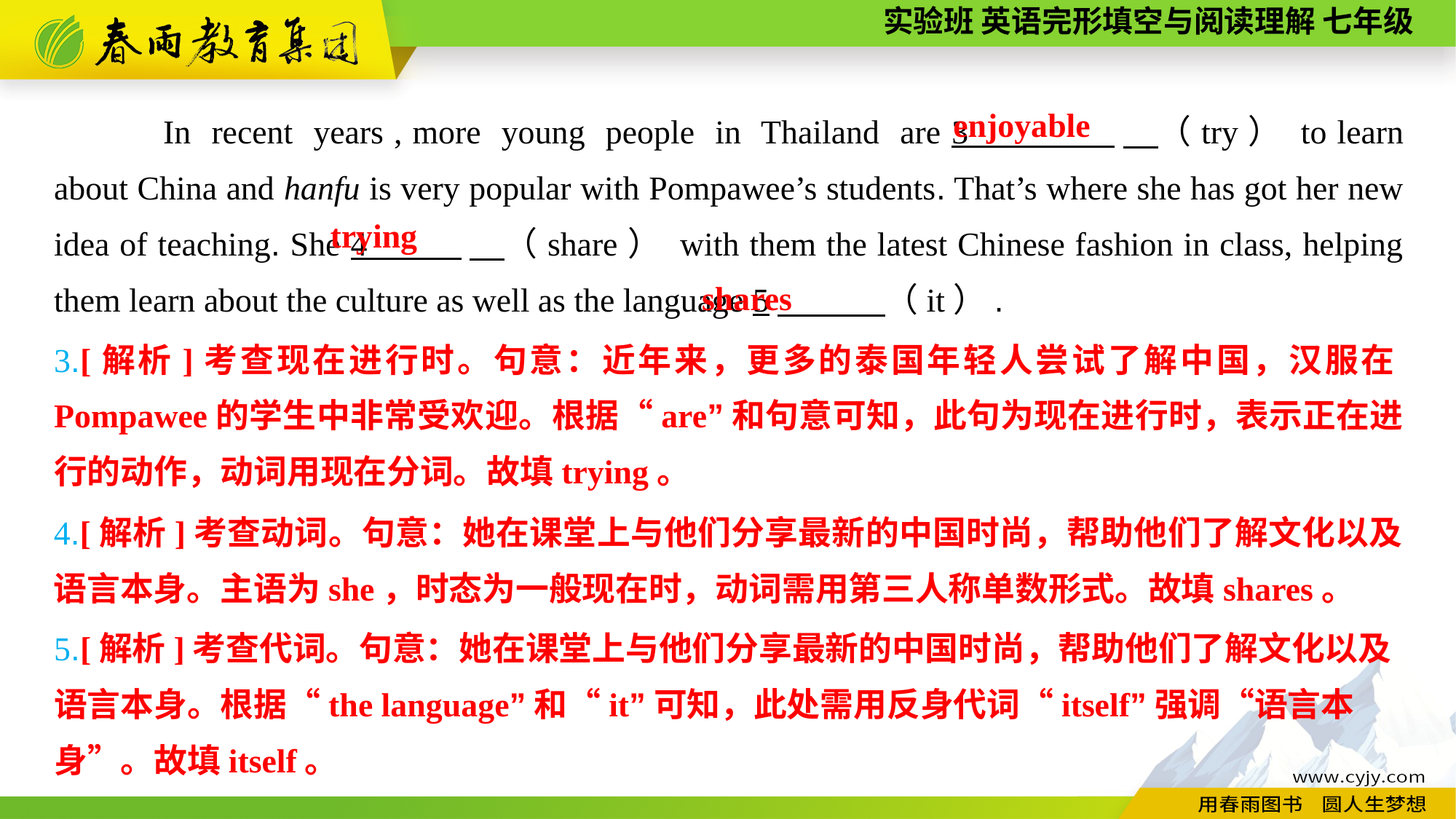

enjoyable
In  recent  years , more  young  people  in  Thailand  are 3              　（try） to learn about China and hanfu is very popular with Pompawee’s students. That’s where she has got her new idea of teaching. She 4         　（share） with them the latest Chinese fashion in class, helping them learn about the culture as well as the language 5　          （it）.
 trying
shares
3.[解析]考查现在进行时。句意：近年来，更多的泰国年轻人尝试了解中国，汉服在Pompawee的学生中非常受欢迎。根据“are”和句意可知，此句为现在进行时，表示正在进行的动作，动词用现在分词。故填trying。
4.[解析]考查动词。句意：她在课堂上与他们分享最新的中国时尚，帮助他们了解文化以及语言本身。主语为she，时态为一般现在时，动词需用第三人称单数形式。故填shares。
5.[解析]考查代词。句意：她在课堂上与他们分享最新的中国时尚，帮助他们了解文化以及语言本身。根据“the language”和“it”可知，此处需用反身代词“itself”强调“语言本
身”。故填itself。